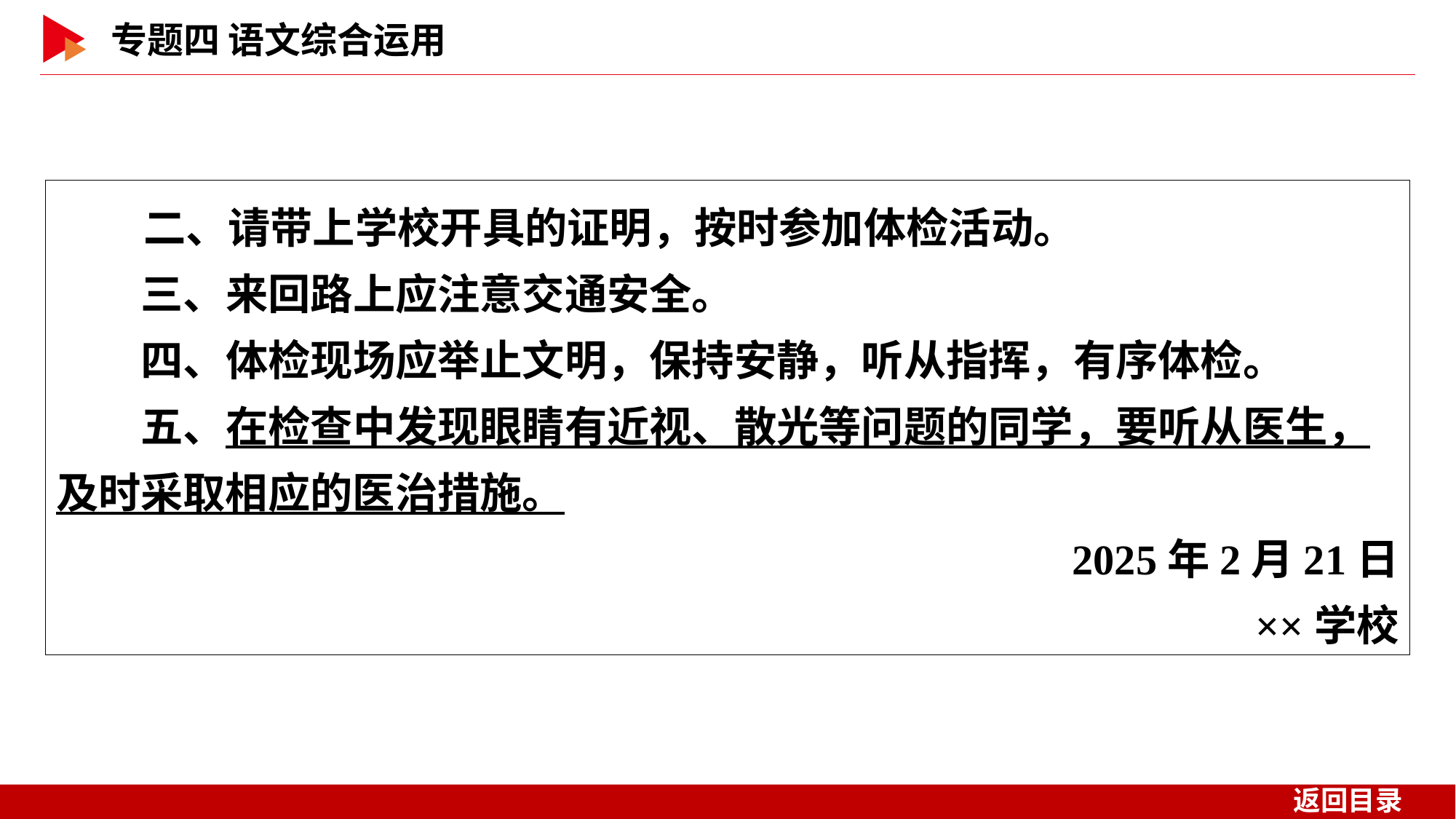

二、请带上学校开具的证明，按时参加体检活动。
　　三、来回路上应注意交通安全。
　　四、体检现场应举止文明，保持安静，听从指挥，有序体检。
　　五、在检查中发现眼睛有近视、散光等问题的同学，要听从医生，及时采取相应的医治措施。
2025年2月21日
××学校